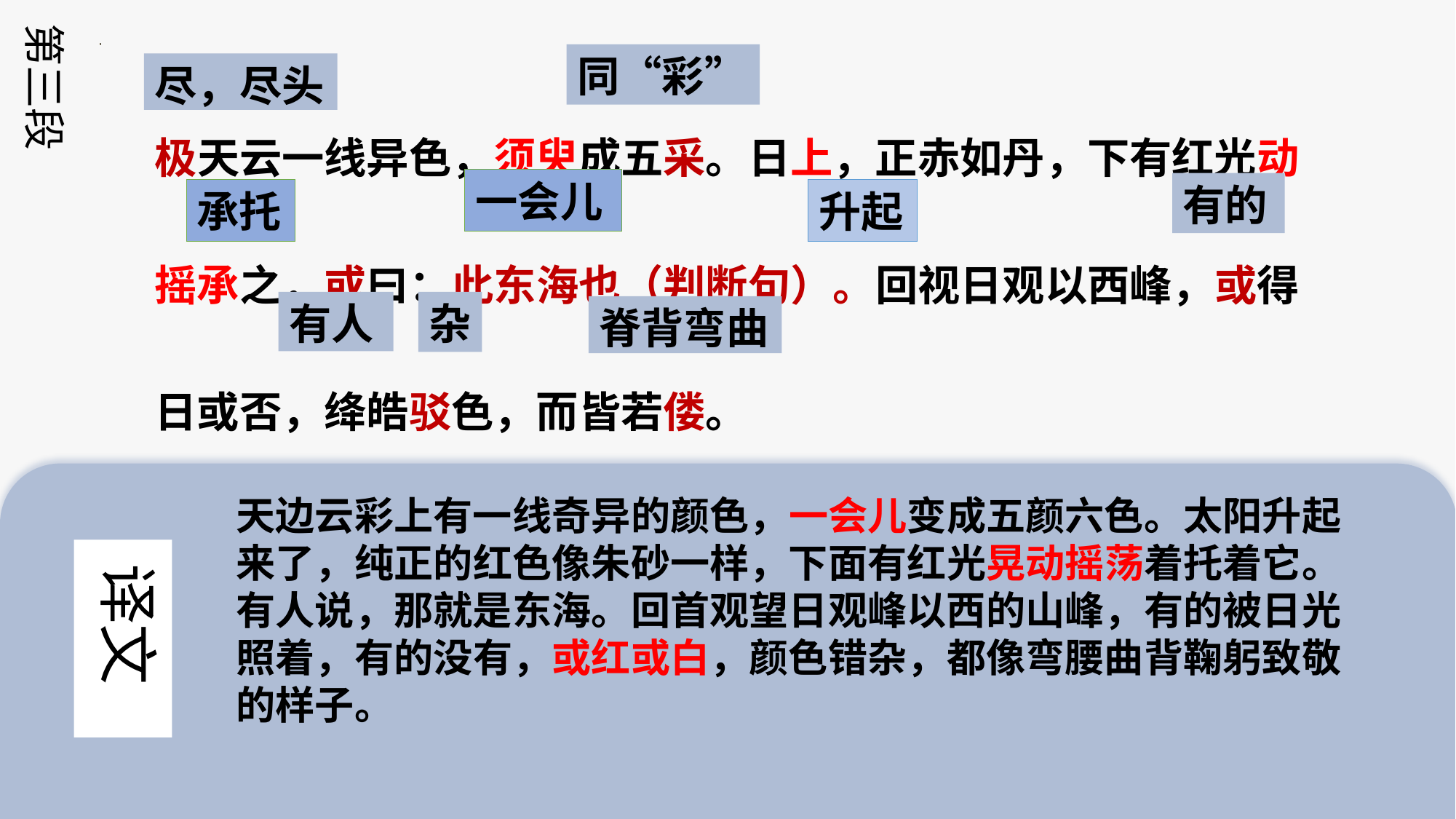

第三段
同“彩”
极天云一线异色，须臾成五采。日上，正赤如丹，下有红光动摇承之，或曰：此东海也（判断句）。回视日观以西峰，或得日或否，绛皓驳色，而皆若偻。

尽，尽头
一会儿
有的
承托
升起
有人
杂
脊背弯曲

译文
天边云彩上有一线奇异的颜色，一会儿变成五颜六色。太阳升起来了，纯正的红色像朱砂一样，下面有红光晃动摇荡着托着它。有人说，那就是东海。回首观望日观峰以西的山峰，有的被日光照着，有的没有，或红或白，颜色错杂，都像弯腰曲背鞠躬致敬的样子。